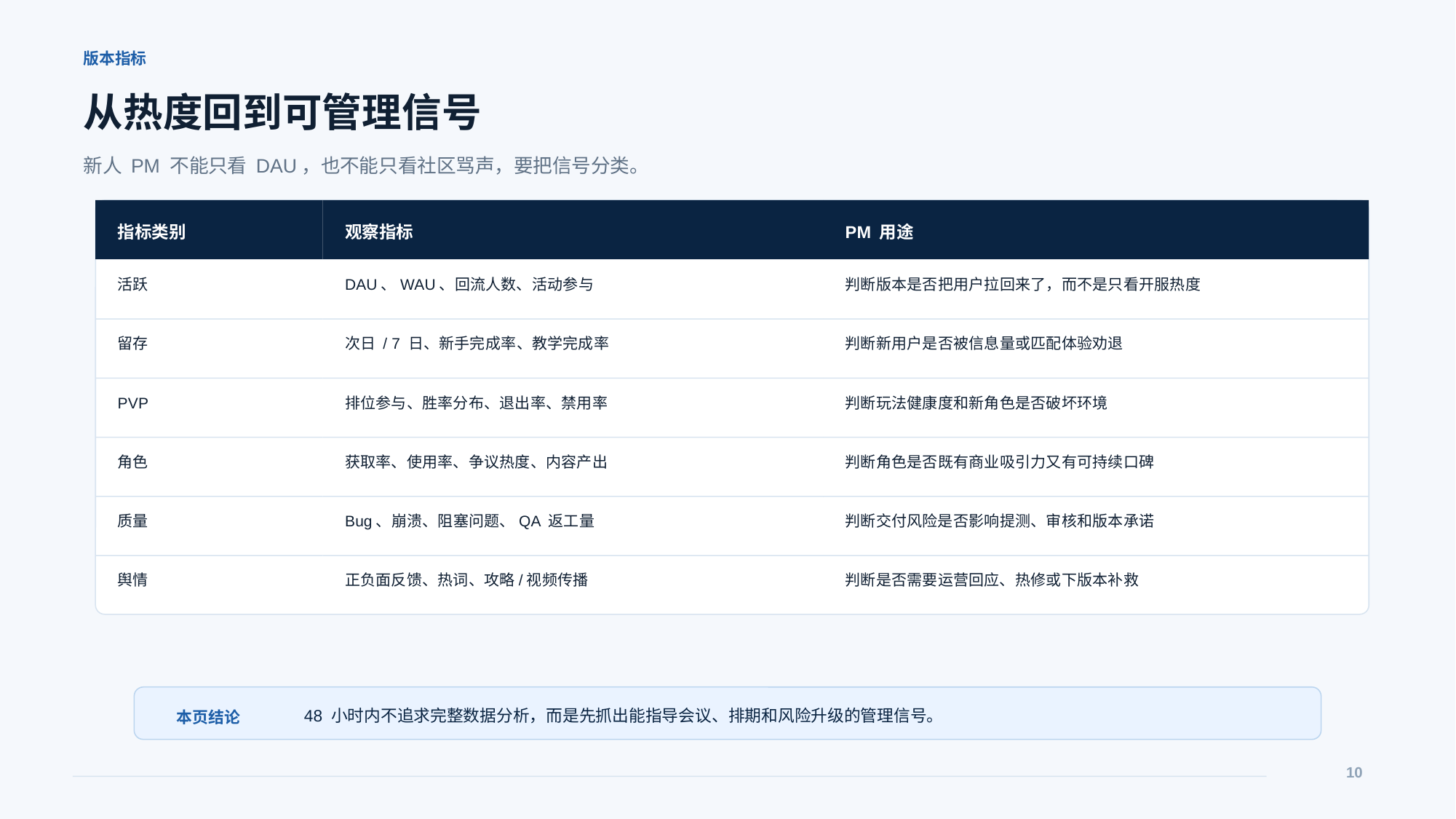

版本指标
从热度回到可管理信号
新人 PM 不能只看 DAU，也不能只看社区骂声，要把信号分类。

指标类别
观察指标
PM 用途
活跃
DAU、WAU、回流人数、活动参与
判断版本是否把用户拉回来了，而不是只看开服热度

留存
次日 / 7 日、新手完成率、教学完成率
判断新用户是否被信息量或匹配体验劝退

PVP
排位参与、胜率分布、退出率、禁用率
判断玩法健康度和新角色是否破坏环境

角色
获取率、使用率、争议热度、内容产出
判断角色是否既有商业吸引力又有可持续口碑

质量
Bug、崩溃、阻塞问题、QA 返工量
判断交付风险是否影响提测、审核和版本承诺

舆情
正负面反馈、热词、攻略/视频传播
判断是否需要运营回应、热修或下版本补救

48 小时内不追求完整数据分析，而是先抓出能指导会议、排期和风险升级的管理信号。
本页结论
10